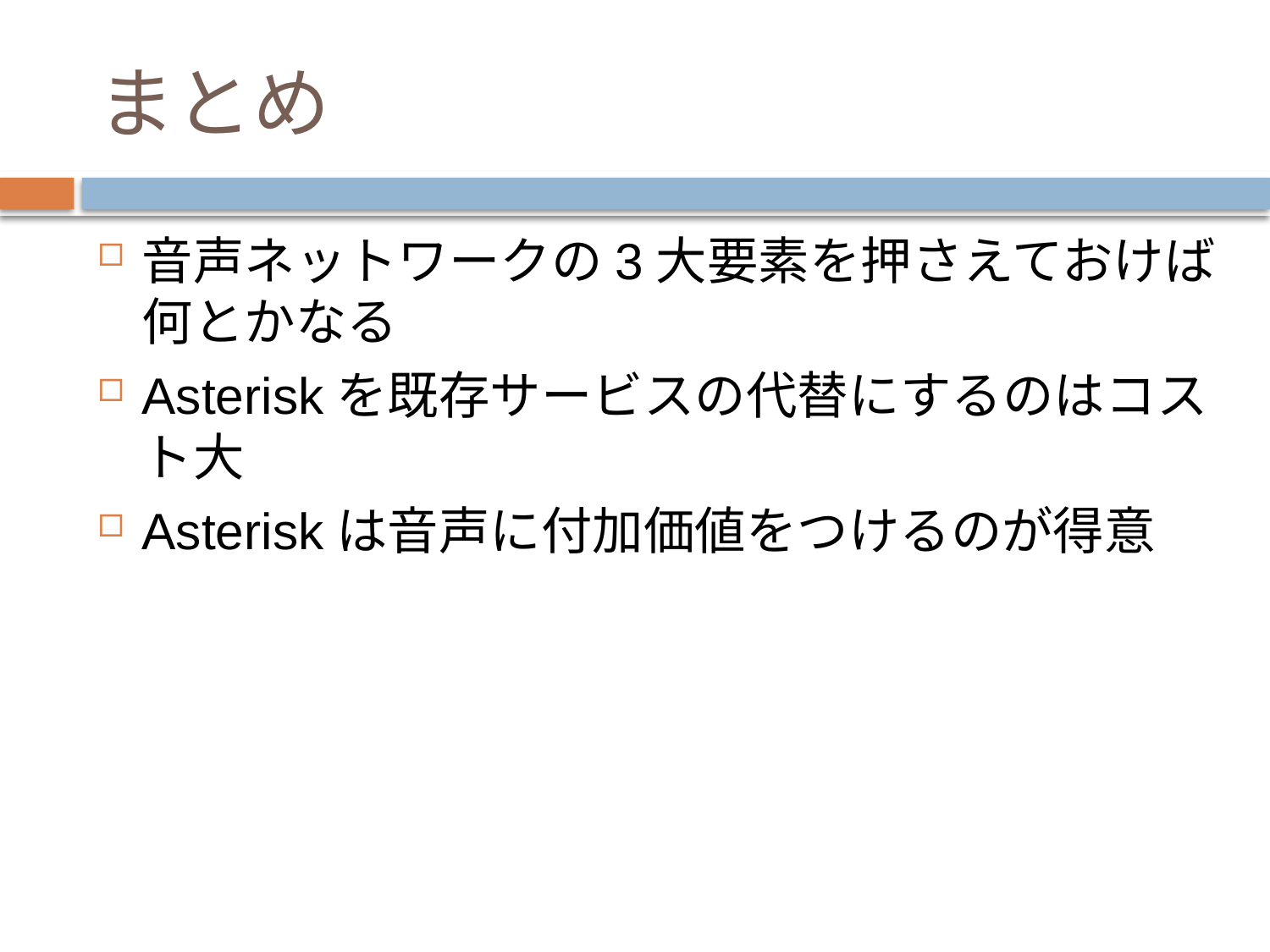

# まとめ
音声ネットワークの3大要素を押さえておけば
何とかなる
Asteriskを既存サービスの代替にするのはコスト大
Asteriskは音声に付加価値をつけるのが得意